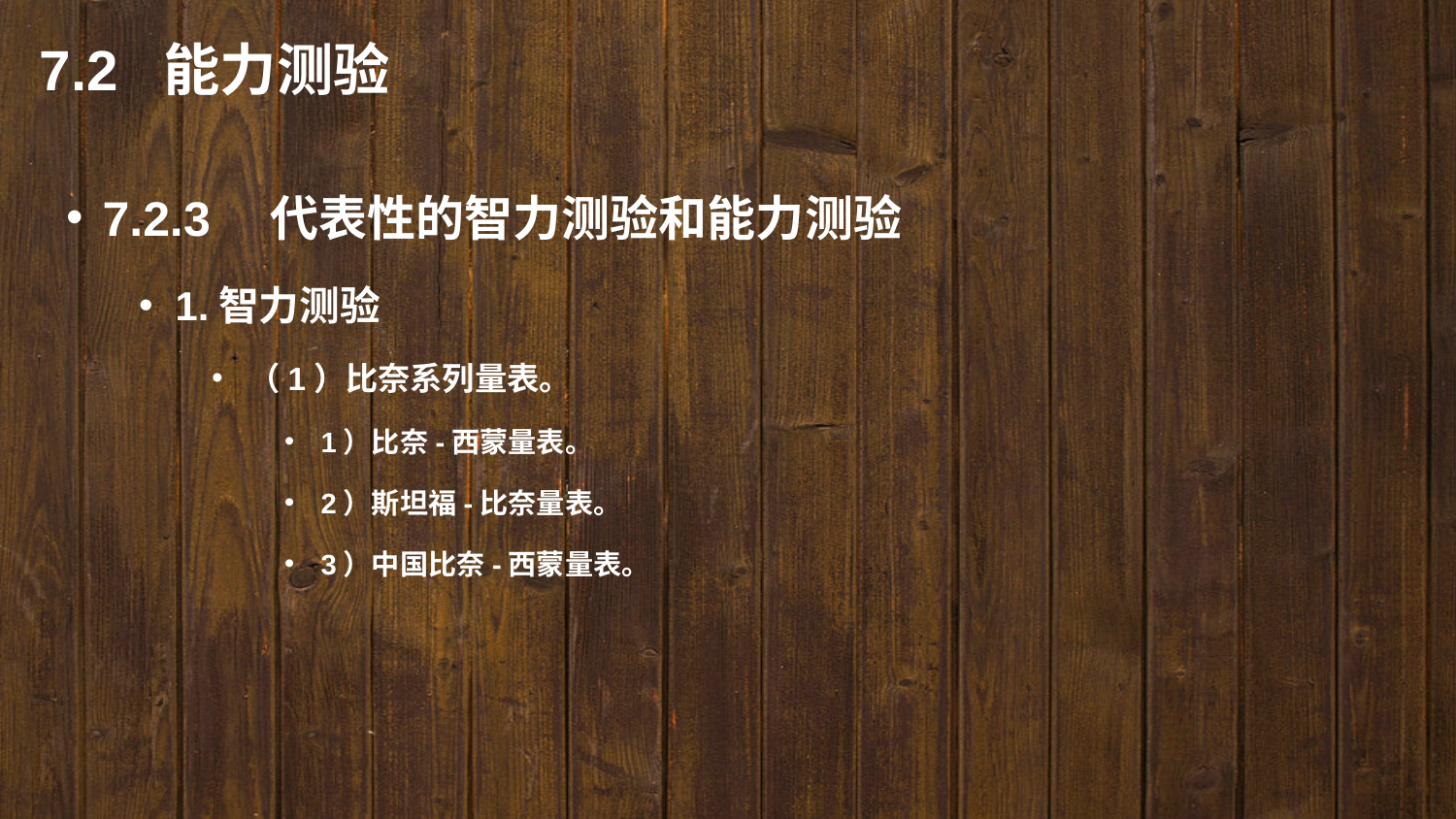

7.2  能力测验
7.2.3　代表性的智力测验和能力测验
1.智力测验
（1）比奈系列量表。
1）比奈-西蒙量表。
2）斯坦福-比奈量表。
3）中国比奈-西蒙量表。